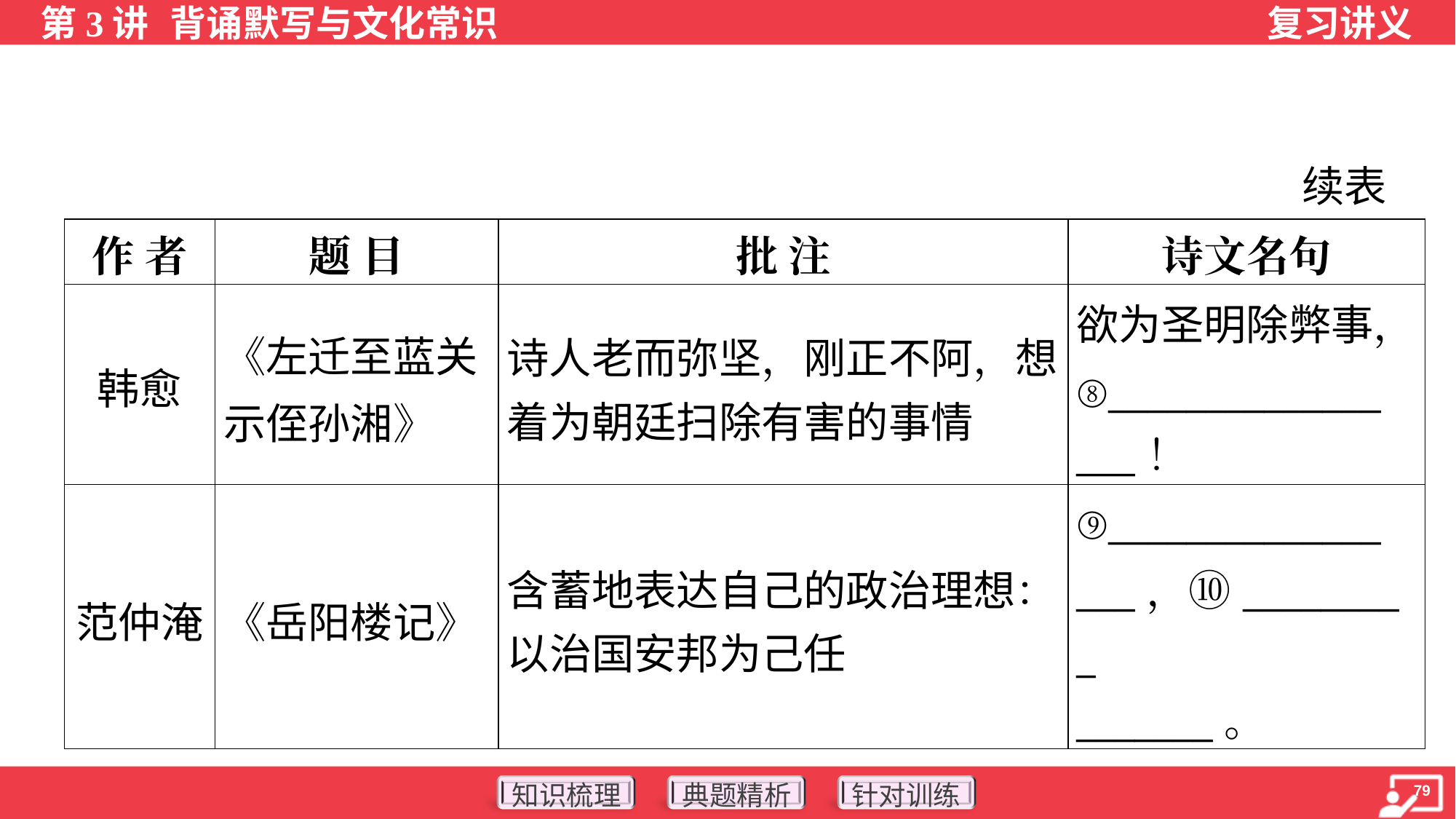

续表
| 作 者 | 题 目 | 批 注 | 诗文名句 |
| --- | --- | --- | --- |
| 韩愈 | 《左迁至蓝关示侄孙湘》 | 诗人老而弥坚，刚正不阿，想 着为朝廷扫除有害的事情 | 欲为圣明除弊事， ⑧\_\_\_\_\_\_\_\_\_\_\_\_\_\_ \_\_\_！ |
| 范仲淹 | 《岳阳楼记》 | 含蓄地表达自己的政治理想： 以治国安邦为己任 | ⑨\_\_\_\_\_\_\_\_\_\_\_\_\_\_ \_\_\_，⑩\_\_\_\_\_\_\_\_\_ \_\_\_\_\_\_\_。 |